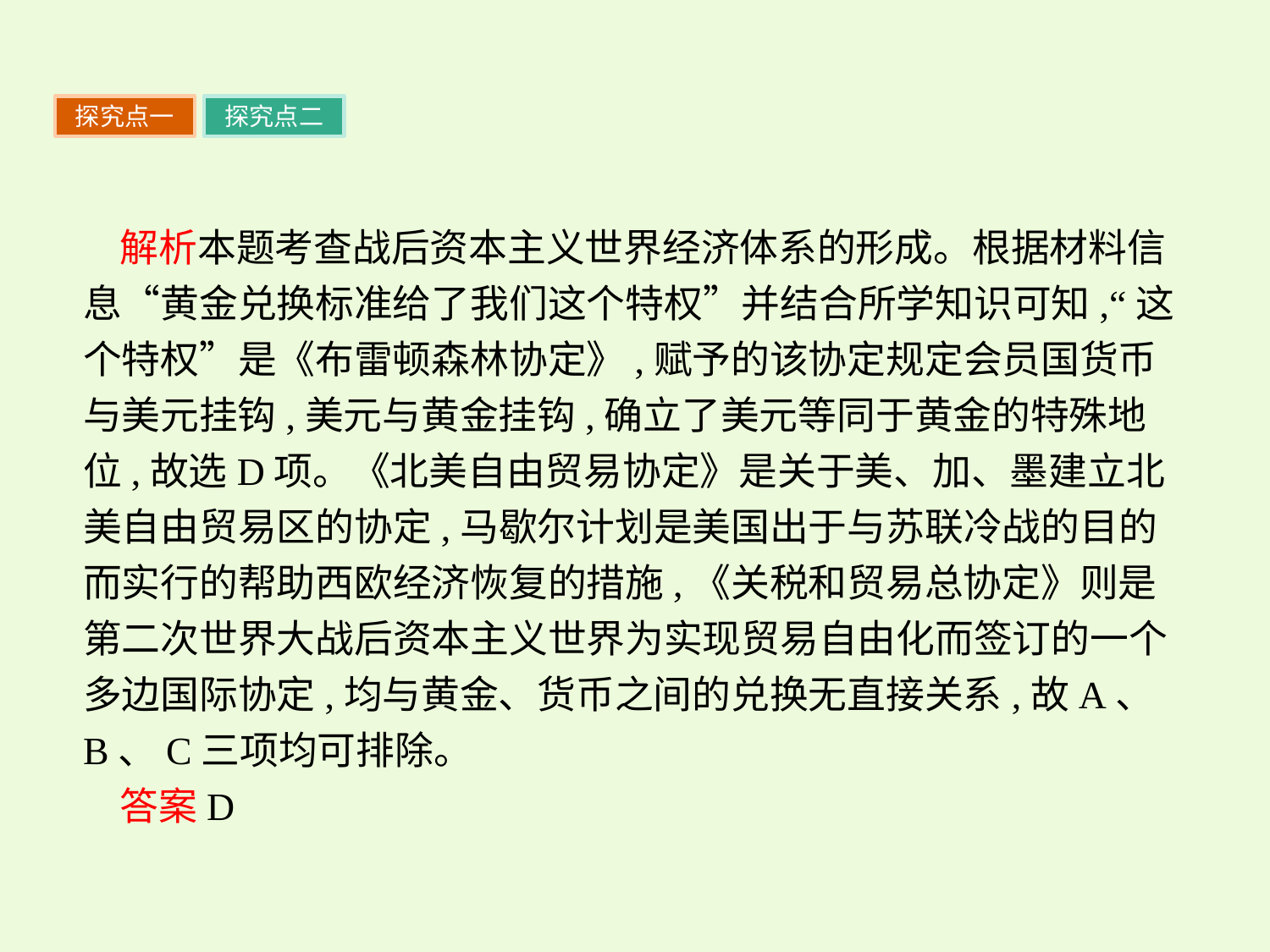

探究点一
探究点二
解析本题考查战后资本主义世界经济体系的形成。根据材料信息“黄金兑换标准给了我们这个特权”并结合所学知识可知,“这个特权”是《布雷顿森林协定》,赋予的该协定规定会员国货币与美元挂钩,美元与黄金挂钩,确立了美元等同于黄金的特殊地位,故选D项。《北美自由贸易协定》是关于美、加、墨建立北美自由贸易区的协定,马歇尔计划是美国出于与苏联冷战的目的而实行的帮助西欧经济恢复的措施,《关税和贸易总协定》则是第二次世界大战后资本主义世界为实现贸易自由化而签订的一个多边国际协定,均与黄金、货币之间的兑换无直接关系,故A、B、C三项均可排除。
答案D